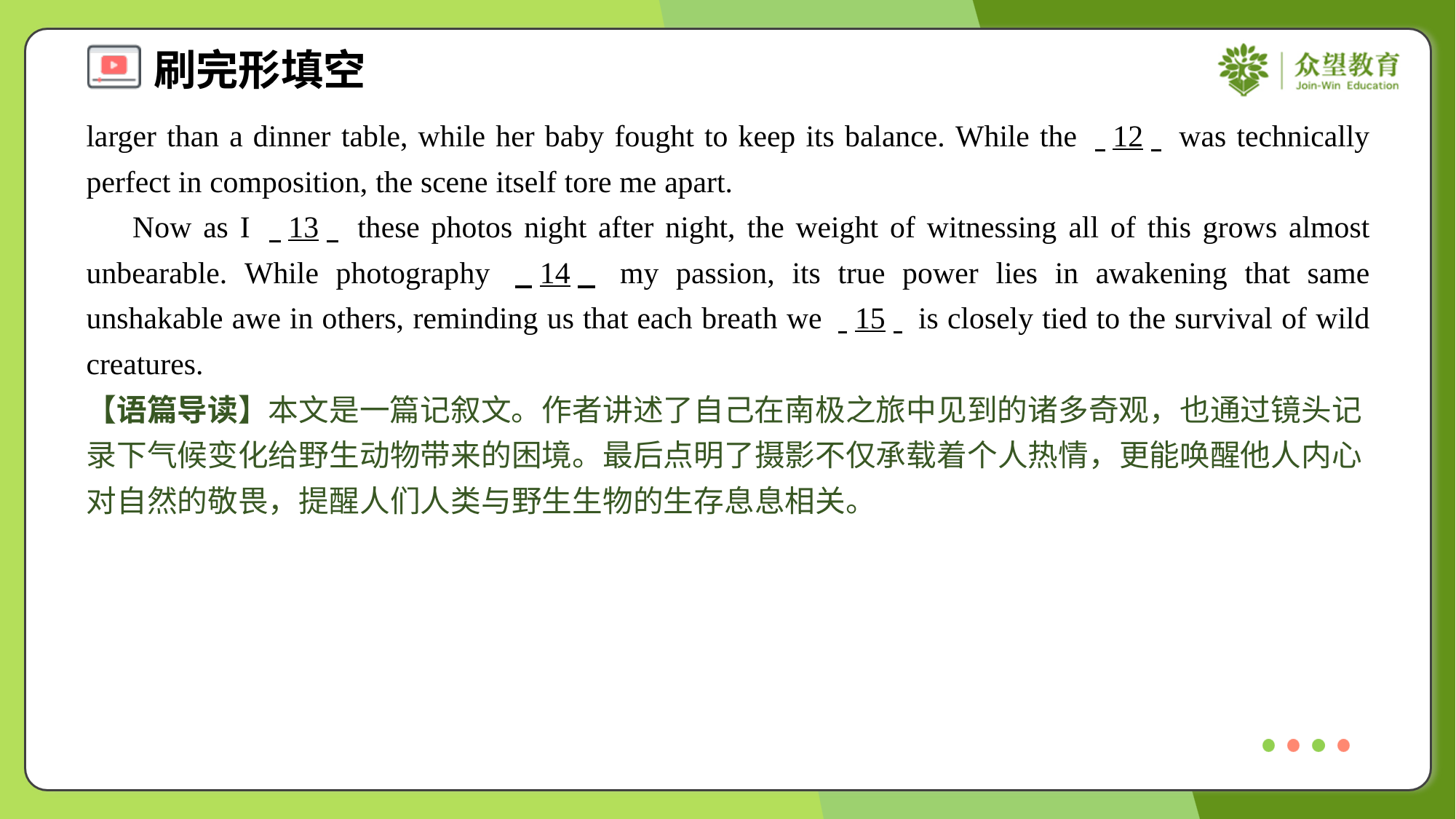

larger than a dinner table, while her baby fought to keep its balance. While the . .12. . was technically perfect in composition, the scene itself tore me apart.
    Now as I . .13. . these photos night after night, the weight of witnessing all of this grows almost unbearable. While photography . .14. . my passion, its true power lies in awakening that same unshakable awe in others, reminding us that each breath we . .15. . is closely tied to the survival of wild creatures.
【语篇导读】本文是一篇记叙文。作者讲述了自己在南极之旅中见到的诸多奇观，也通过镜头记录下气候变化给野生动物带来的困境。最后点明了摄影不仅承载着个人热情，更能唤醒他人内心对自然的敬畏，提醒人们人类与野生生物的生存息息相关。